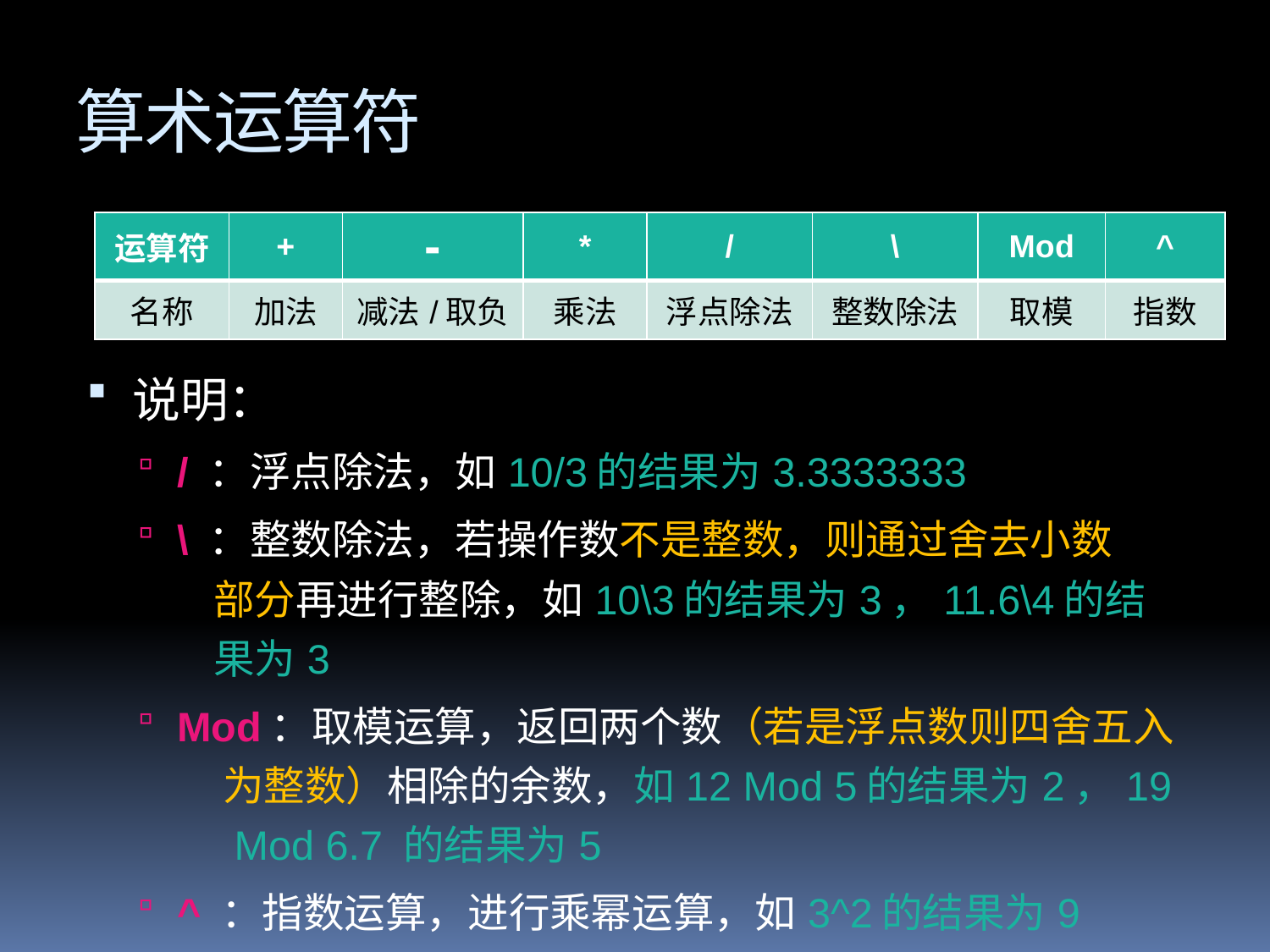

# 算术运算符
| 运算符 | + | - | \* | / | \ | Mod | ^ |
| --- | --- | --- | --- | --- | --- | --- | --- |
| 名称 | 加法 | 减法/取负 | 乘法 | 浮点除法 | 整数除法 | 取模 | 指数 |
说明：
/ ：浮点除法，如10/3的结果为3.3333333
\ ：整数除法，若操作数不是整数，则通过舍去小数
    部分再进行整除，如10\3的结果为3，11.6\4的结
    果为3
Mod：取模运算，返回两个数（若是浮点数则四舍五入
     为整数）相除的余数，如12 Mod 5的结果为2，19
     Mod 6.7 的结果为5
^ ：指数运算，进行乘幂运算，如3^2的结果为9